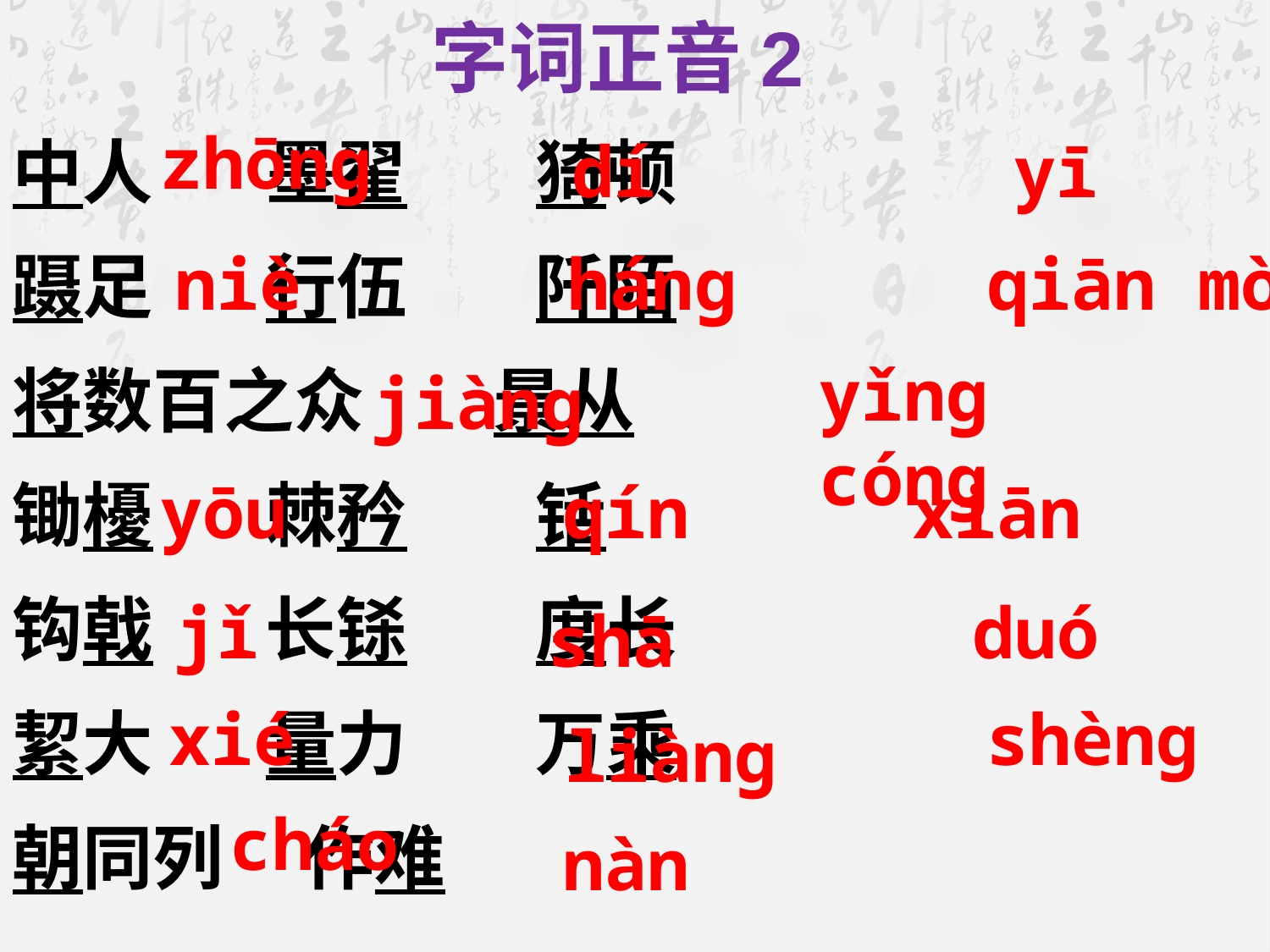

字词正音2
中人       墨翟        猗顿
蹑足       行伍        阡陌
将数百之众        景从
锄櫌       棘矜        铦
钩戟       长铩        度长
絜大       量力        万乘
朝同列     作难
zhōng
dí
yī
niè
háng
qiān mò
yǐng cóng
jiàng
yōu
qín
xiān
jǐ
duó
shā
xié
shèng
liàng
cháo
nàn